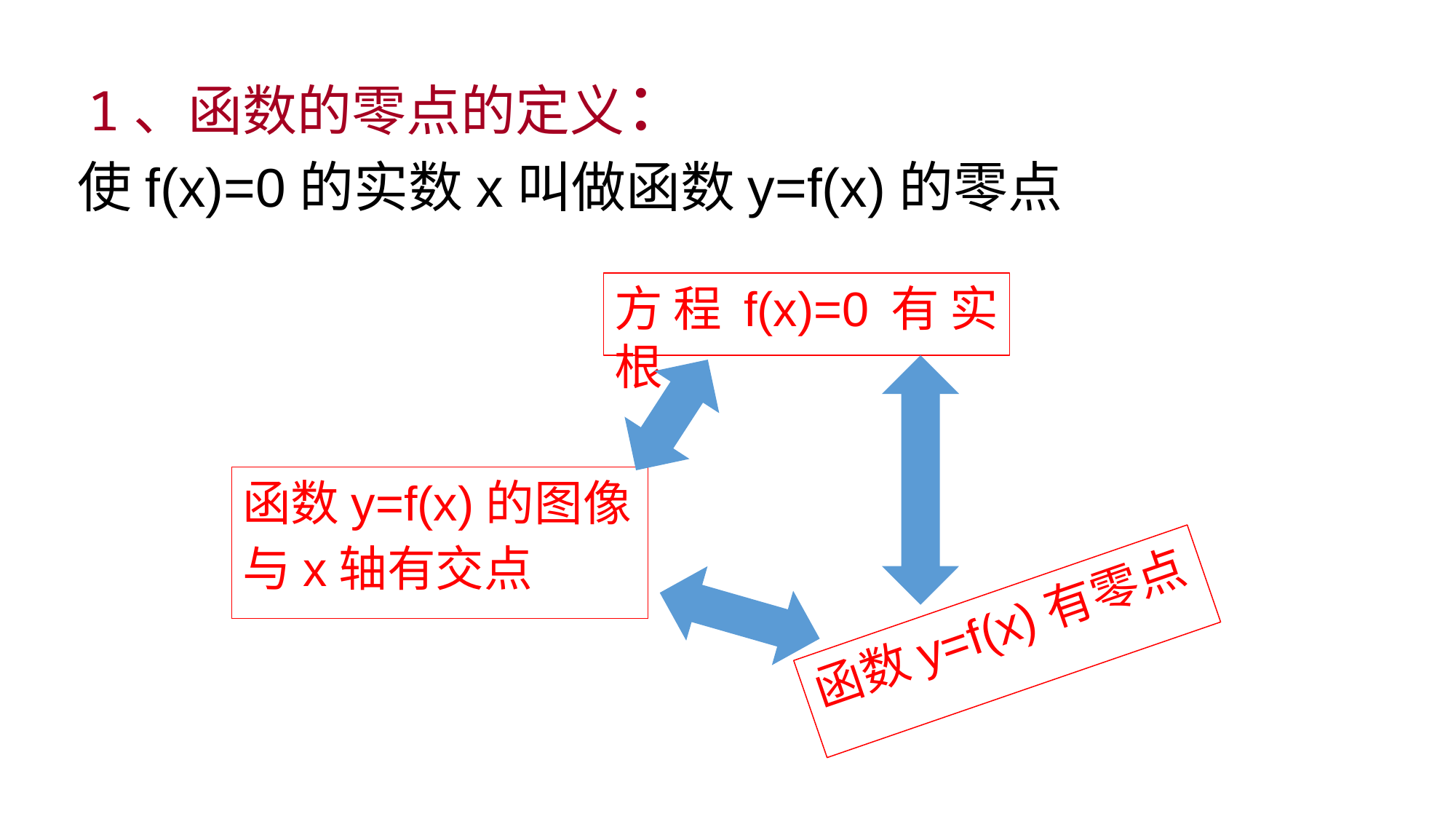

1、函数的零点的定义：
  使f(x)=0的实数x叫做函数y=f(x)的零点
方程f(x)=0有实根

函数y=f(x)的图像
与x轴有交点

函数y=f(x)有零点